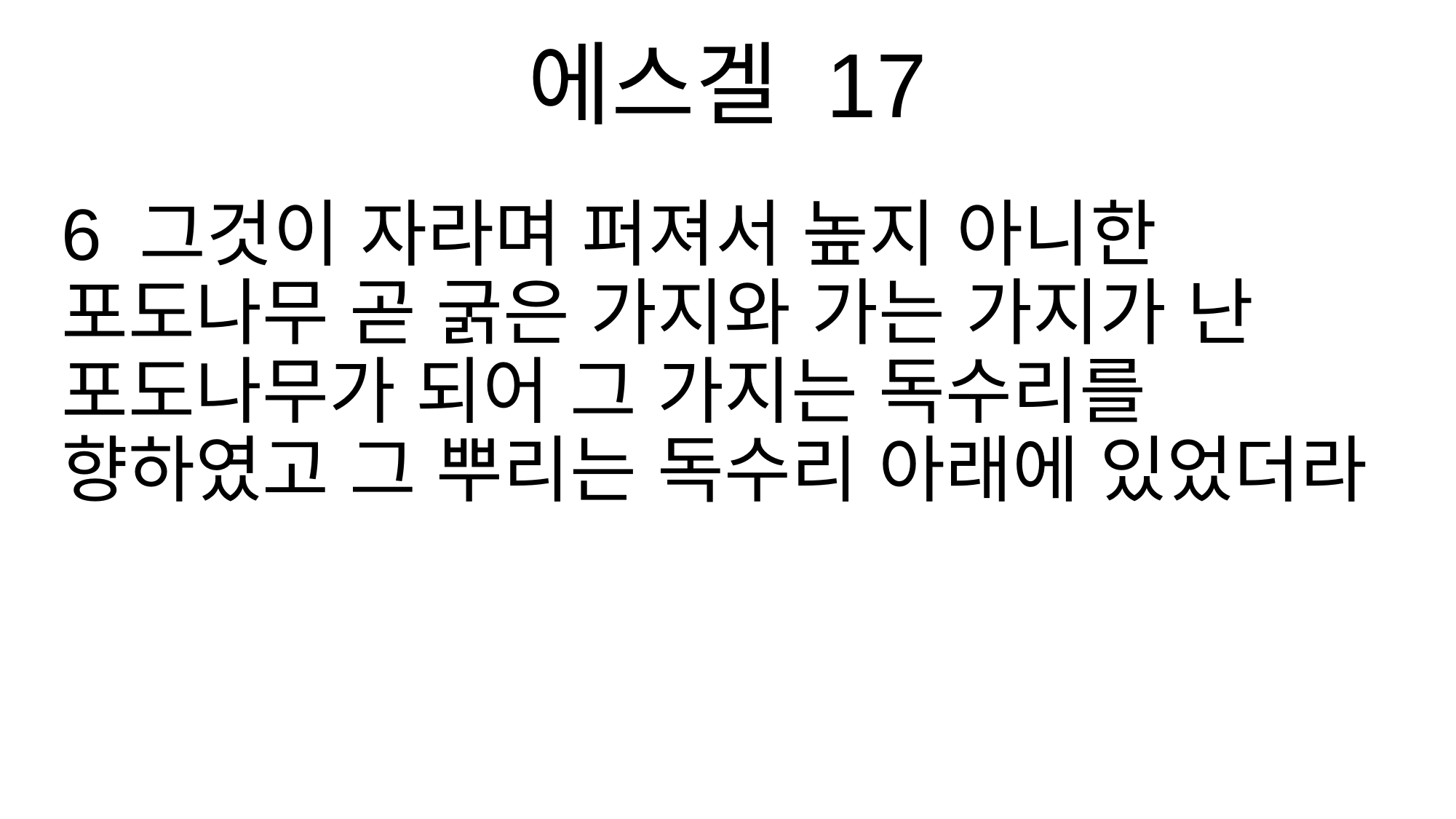

에스겔 17
6 그것이 자라며 퍼져서 높지 아니한 포도나무 곧 굵은 가지와 가는 가지가 난 포도나무가 되어 그 가지는 독수리를 향하였고 그 뿌리는 독수리 아래에 있었더라